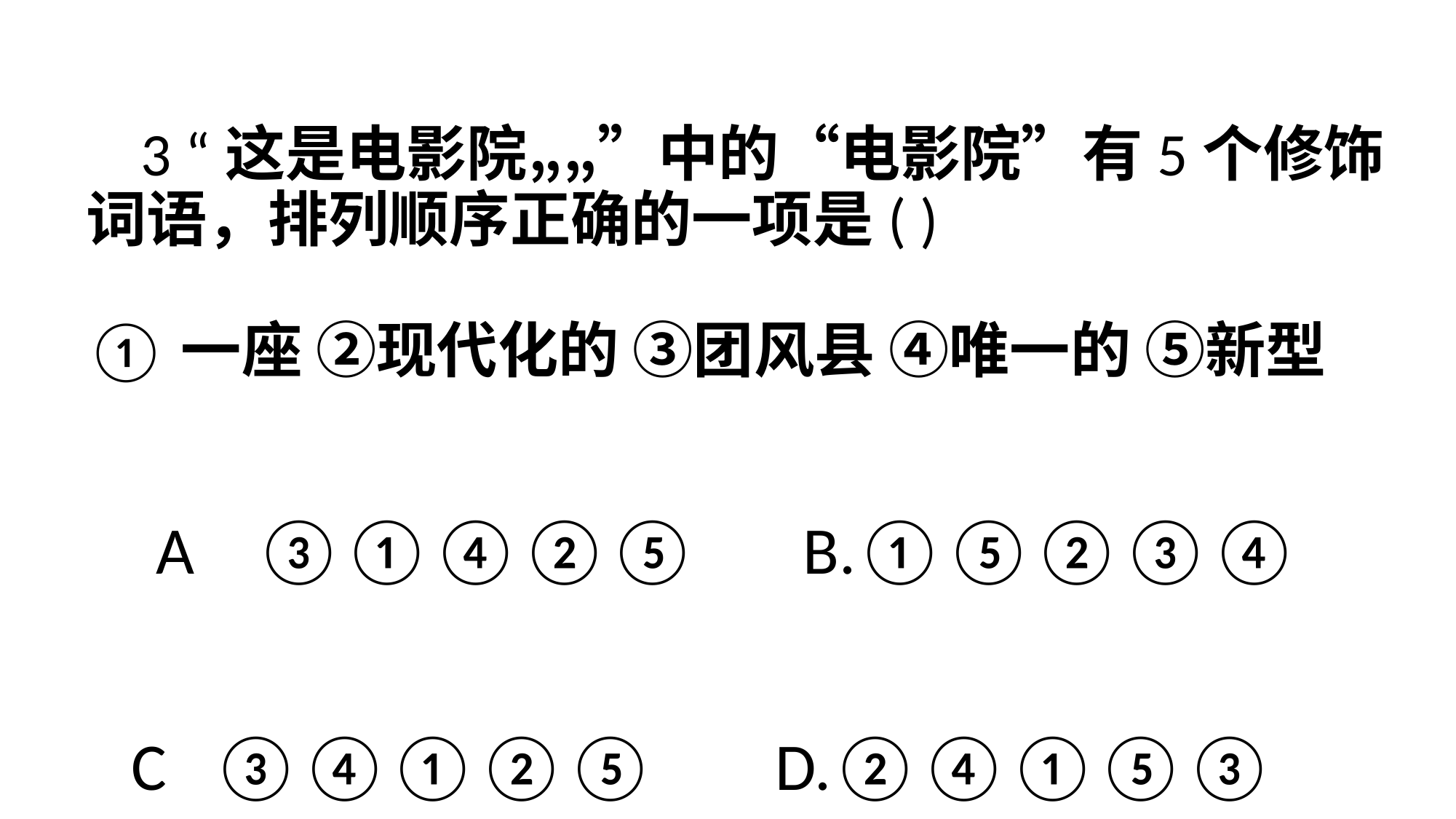

# 3 “这是电影院„„”中的“电影院”有5个修饰词语，排列顺序正确的一项是( ) ①一座 ②现代化的 ③团风县 ④唯一的 ⑤新型 A    ③①④②⑤       B.①⑤②③④ C   ③④①②⑤        D.②④①⑤③